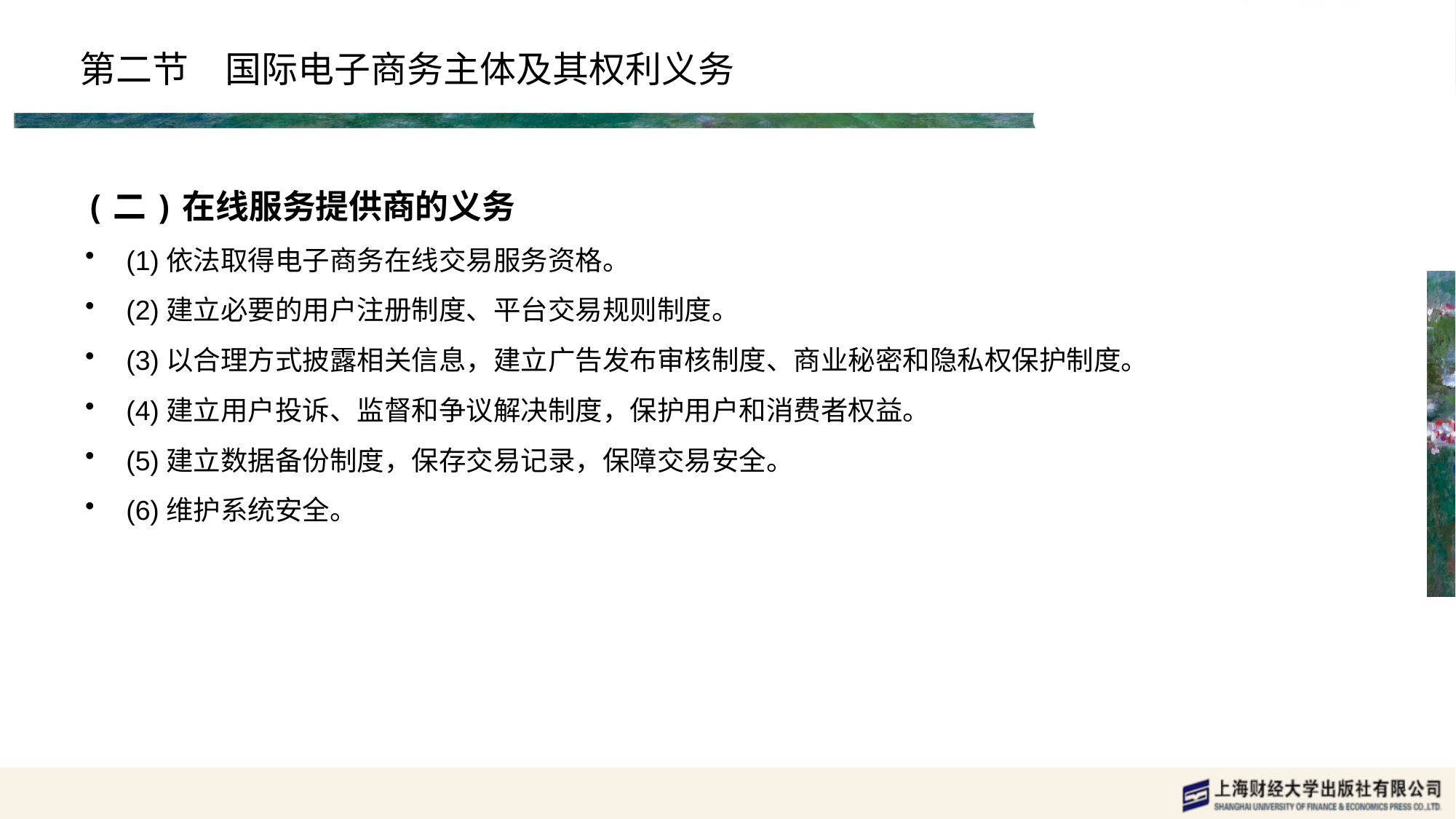

# 第二节　国际电子商务主体及其权利义务
(二)在线服务提供商的义务
(1)依法取得电子商务在线交易服务资格。
(2)建立必要的用户注册制度、平台交易规则制度。
(3)以合理方式披露相关信息，建立广告发布审核制度、商业秘密和隐私权保护制度。
(4)建立用户投诉、监督和争议解决制度，保护用户和消费者权益。
(5)建立数据备份制度，保存交易记录，保障交易安全。
(6)维护系统安全。